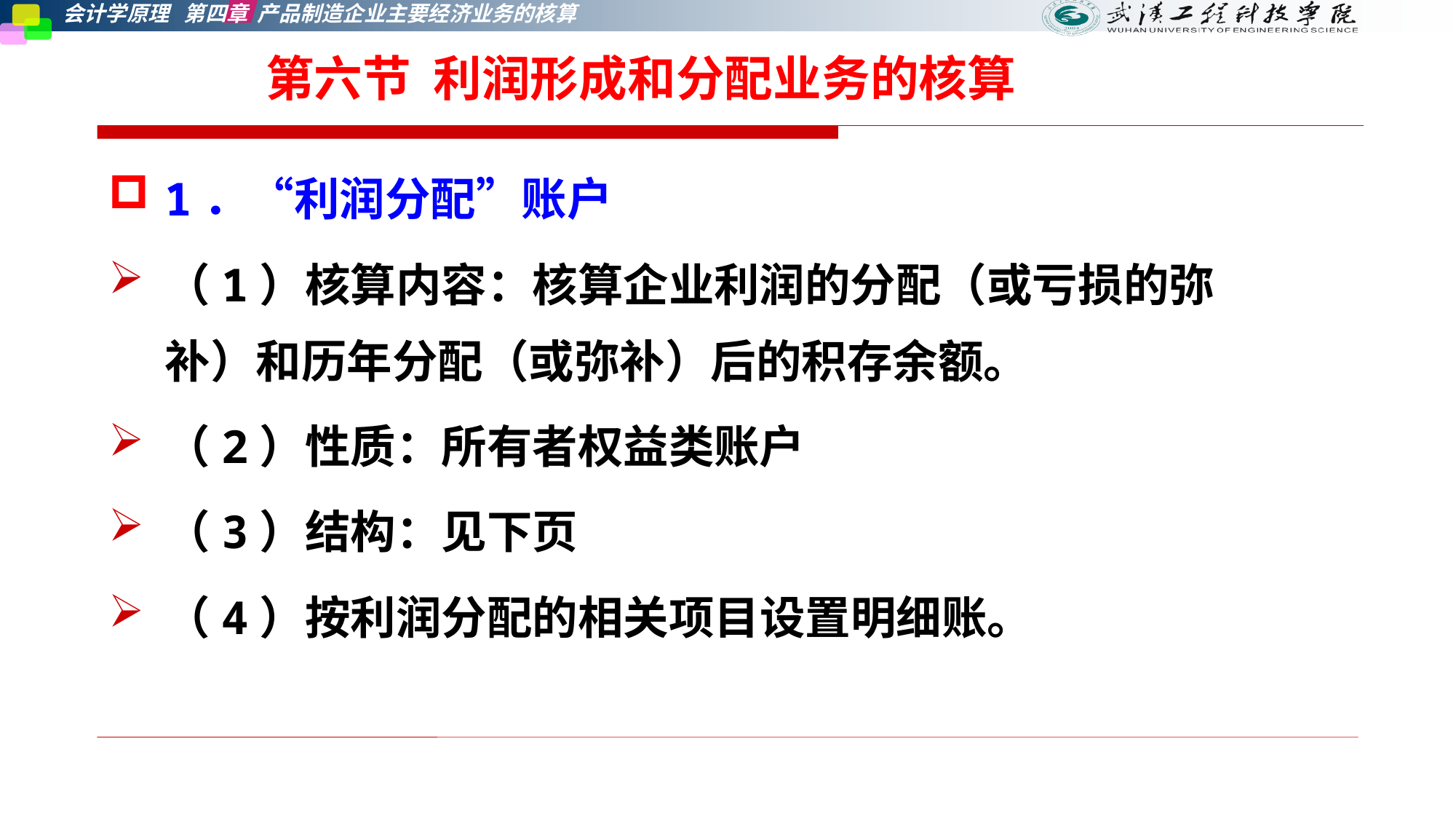

# 第六节  利润形成和分配业务的核算
1．“利润分配”账户
（1）核算内容：核算企业利润的分配（或亏损的弥补）和历年分配（或弥补）后的积存余额。
（2）性质：所有者权益类账户
（3）结构：见下页
（4）按利润分配的相关项目设置明细账。